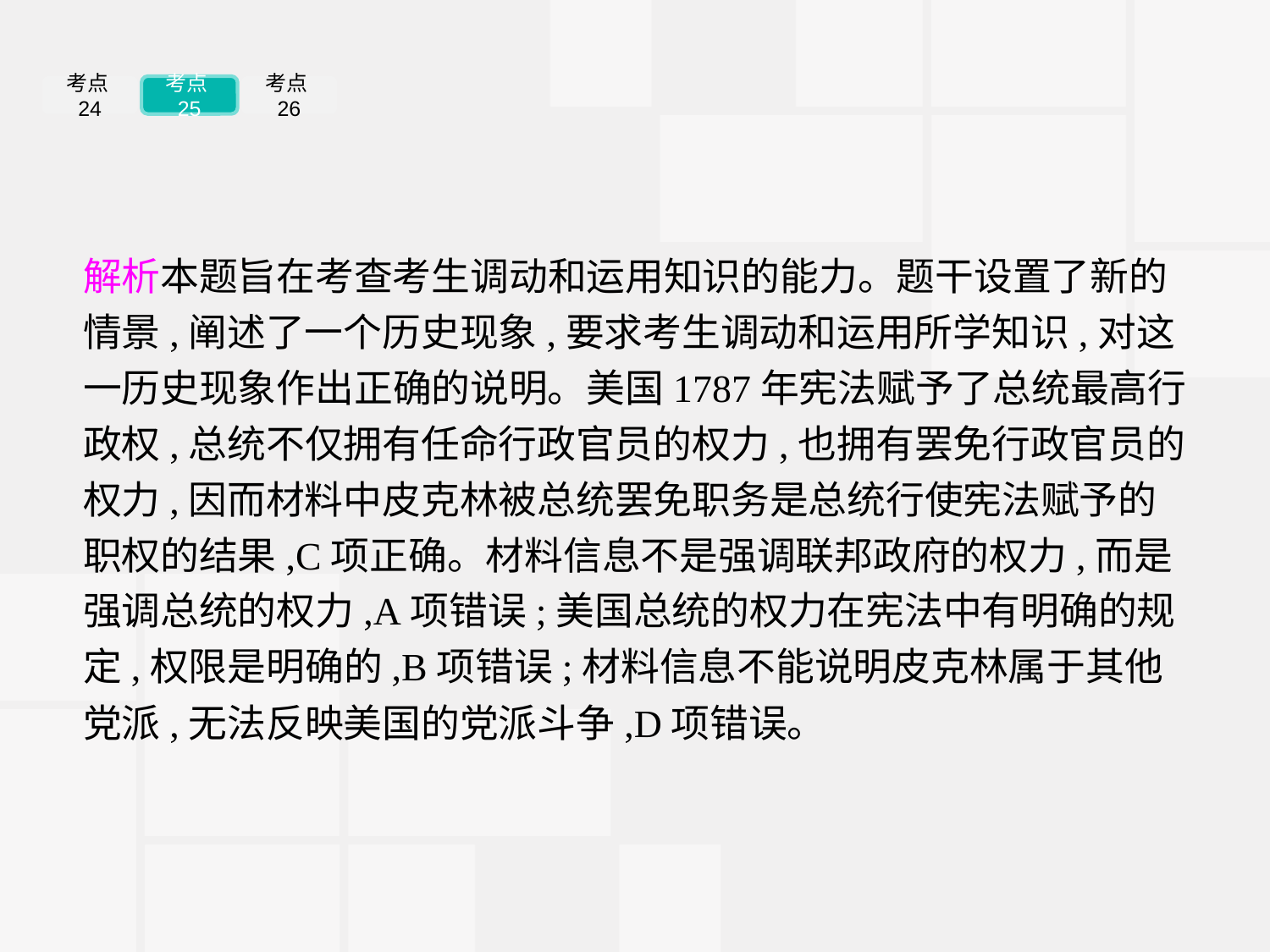

考点24
考点25
考点26
解析本题旨在考查考生调动和运用知识的能力。题干设置了新的情景,阐述了一个历史现象,要求考生调动和运用所学知识,对这一历史现象作出正确的说明。美国1787年宪法赋予了总统最高行政权,总统不仅拥有任命行政官员的权力,也拥有罢免行政官员的权力,因而材料中皮克林被总统罢免职务是总统行使宪法赋予的职权的结果,C项正确。材料信息不是强调联邦政府的权力,而是强调总统的权力,A项错误;美国总统的权力在宪法中有明确的规定,权限是明确的,B项错误;材料信息不能说明皮克林属于其他党派,无法反映美国的党派斗争,D项错误。